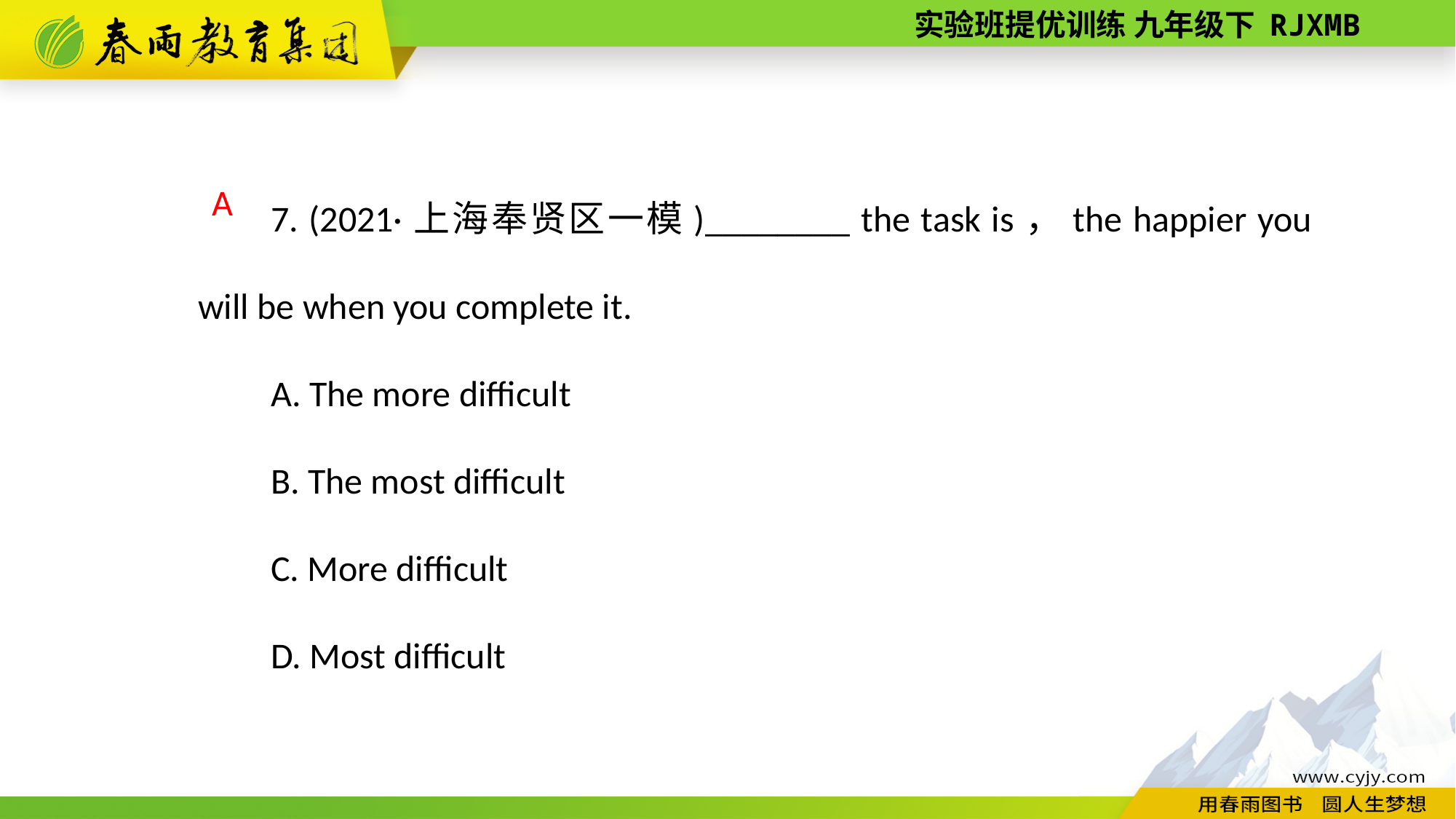

7. (2021·上海奉贤区一模)________ the task is，the happier you will be when you complete it.
A. The more difficult
B. The most difficult
C. More difficult
D. Most difficult
A